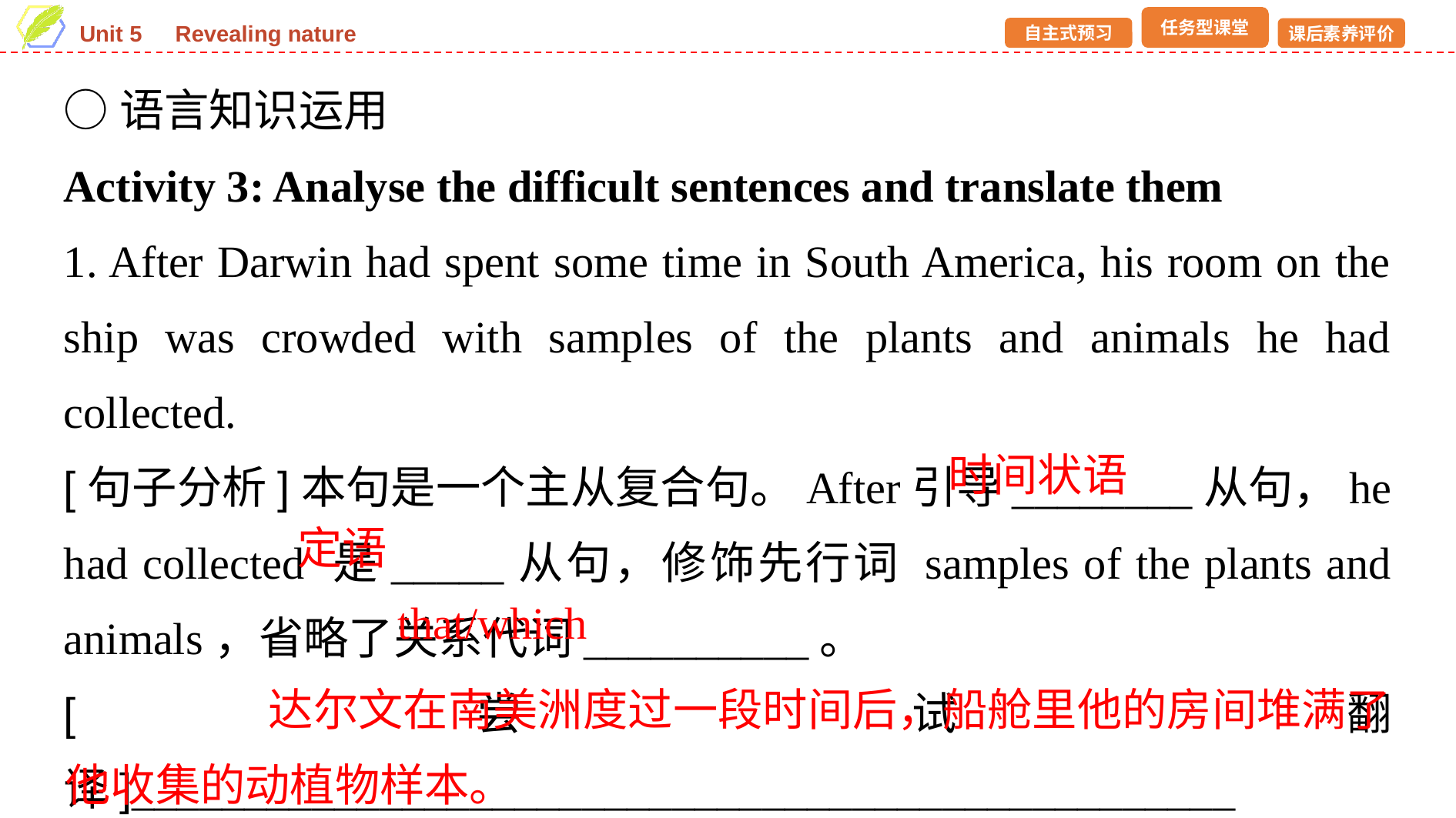

○语言知识运用
Activity 3: Analyse the difficult sentences and translate them
1. After Darwin had spent some time in South America, his room on the ship was crowded with samples of the plants and animals he had collected.
[句子分析]本句是一个主从复合句。After引导________从句，he had collected 是_____从句，修饰先行词 samples of the plants and animals，省略了关系代词__________。
[尝试翻译]_________________________________________________
____________________
时间状语
定语
that/which
                   达尔文在南美洲度过一段时间后，船舱里他的房间堆满了他收集的动植物样本。